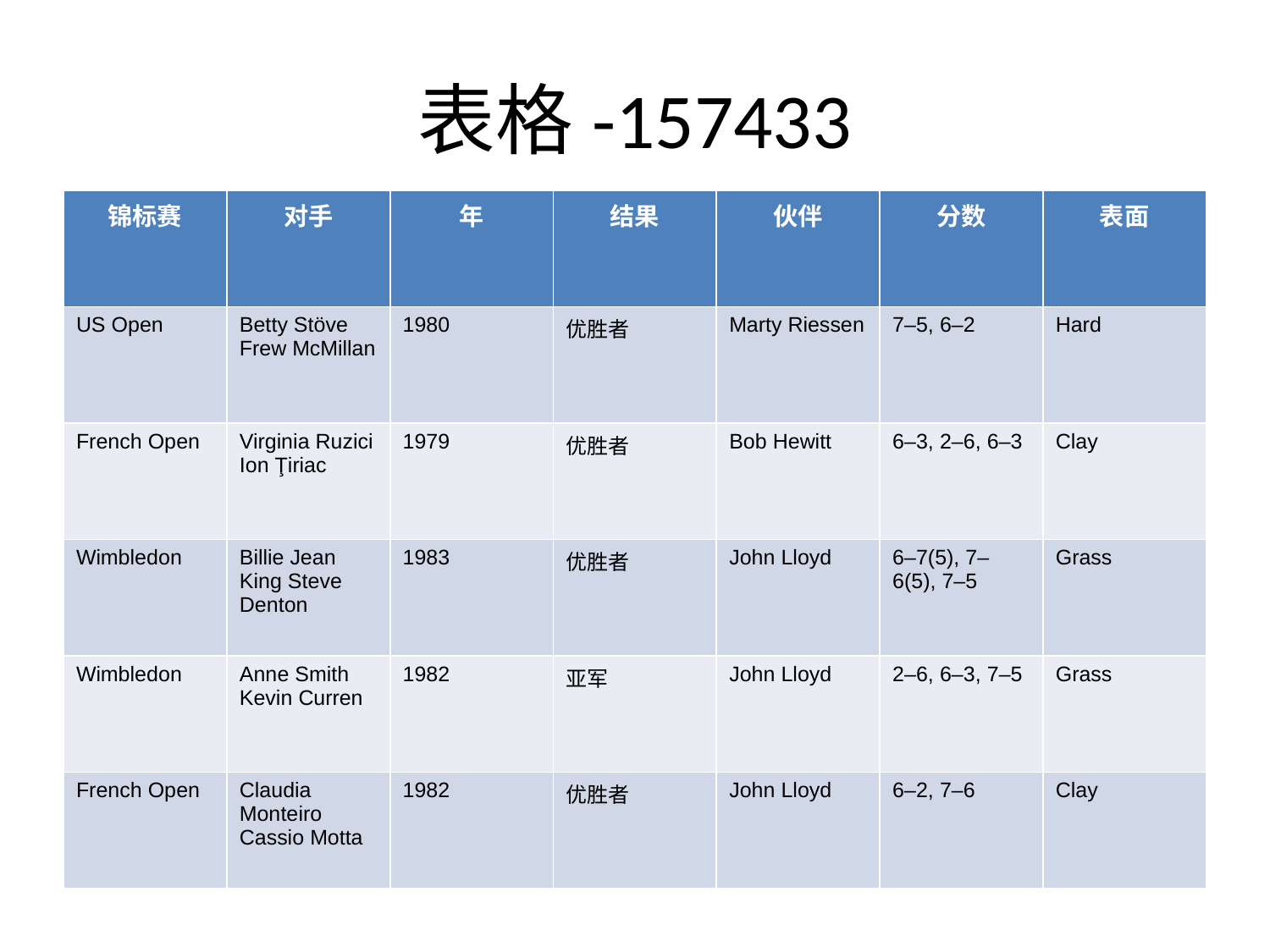

# 表格-157433
| 锦标赛 | 对手 | 年 | 结果 | 伙伴 | 分数 | 表面 |
| --- | --- | --- | --- | --- | --- | --- |
| US Open | Betty Stöve Frew McMillan | 1980 | 优胜者 | Marty Riessen | 7–5, 6–2 | Hard |
| French Open | Virginia Ruzici Ion Ţiriac | 1979 | 优胜者 | Bob Hewitt | 6–3, 2–6, 6–3 | Clay |
| Wimbledon | Billie Jean King Steve Denton | 1983 | 优胜者 | John Lloyd | 6–7(5), 7–6(5), 7–5 | Grass |
| Wimbledon | Anne Smith Kevin Curren | 1982 | 亚军 | John Lloyd | 2–6, 6–3, 7–5 | Grass |
| French Open | Claudia Monteiro Cassio Motta | 1982 | 优胜者 | John Lloyd | 6–2, 7–6 | Clay |